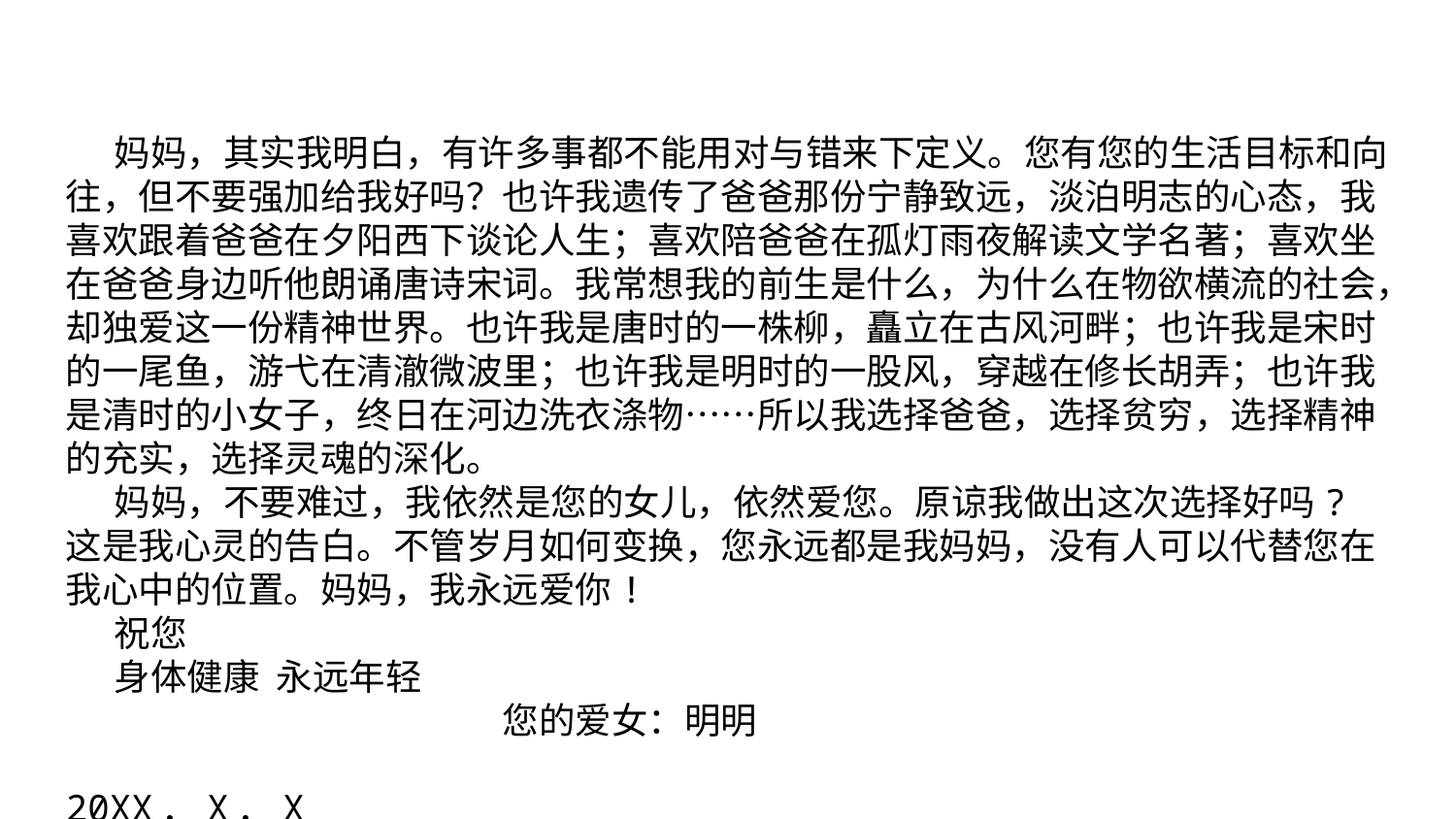

妈妈，其实我明白，有许多事都不能用对与错来下定义。您有您的生活目标和向往，但不要强加给我好吗？也许我遗传了爸爸那份宁静致远，淡泊明志的心态，我喜欢跟着爸爸在夕阳西下谈论人生；喜欢陪爸爸在孤灯雨夜解读文学名著；喜欢坐在爸爸身边听他朗诵唐诗宋词。我常想我的前生是什么，为什么在物欲横流的社会，却独爱这一份精神世界。也许我是唐时的一株柳，矗立在古风河畔；也许我是宋时的一尾鱼，游弋在清澈微波里；也许我是明时的一股风，穿越在修长胡弄；也许我是清时的小女子，终日在河边洗衣涤物……所以我选择爸爸，选择贫穷，选择精神的充实，选择灵魂的深化。
妈妈，不要难过，我依然是您的女儿，依然爱您。原谅我做出这次选择好吗?这是我心灵的告白。不管岁月如何变换，您永远都是我妈妈，没有人可以代替您在我心中的位置。妈妈，我永远爱你!
祝您
身体健康  永远年轻
                                              您的爱女：明明
                                                 20XX．X．X